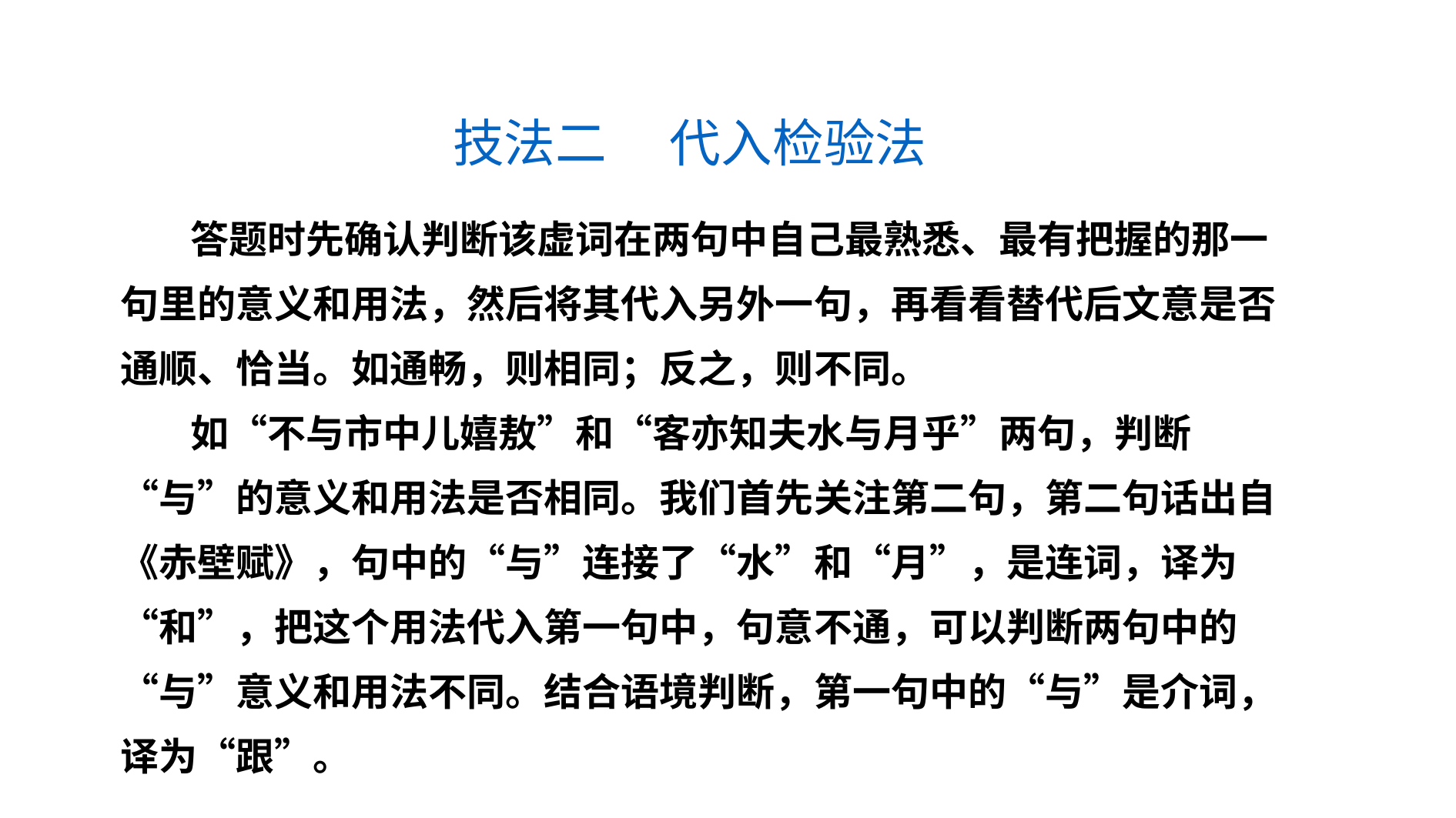

技法二 　代入检验法
       答题时先确认判断该虚词在两句中自己最熟悉、最有把握的那一句里的意义和用法，然后将其代入另外一句，再看看替代后文意是否通顺、恰当。如通畅，则相同；反之，则不同。
       如“不与市中儿嬉敖”和“客亦知夫水与月乎”两句，判断“与”的意义和用法是否相同。我们首先关注第二句，第二句话出自《赤壁赋》，句中的“与”连接了“水”和“月”，是连词，译为“和”，把这个用法代入第一句中，句意不通，可以判断两句中的“与”意义和用法不同。结合语境判断，第一句中的“与”是介词，译为“跟”。